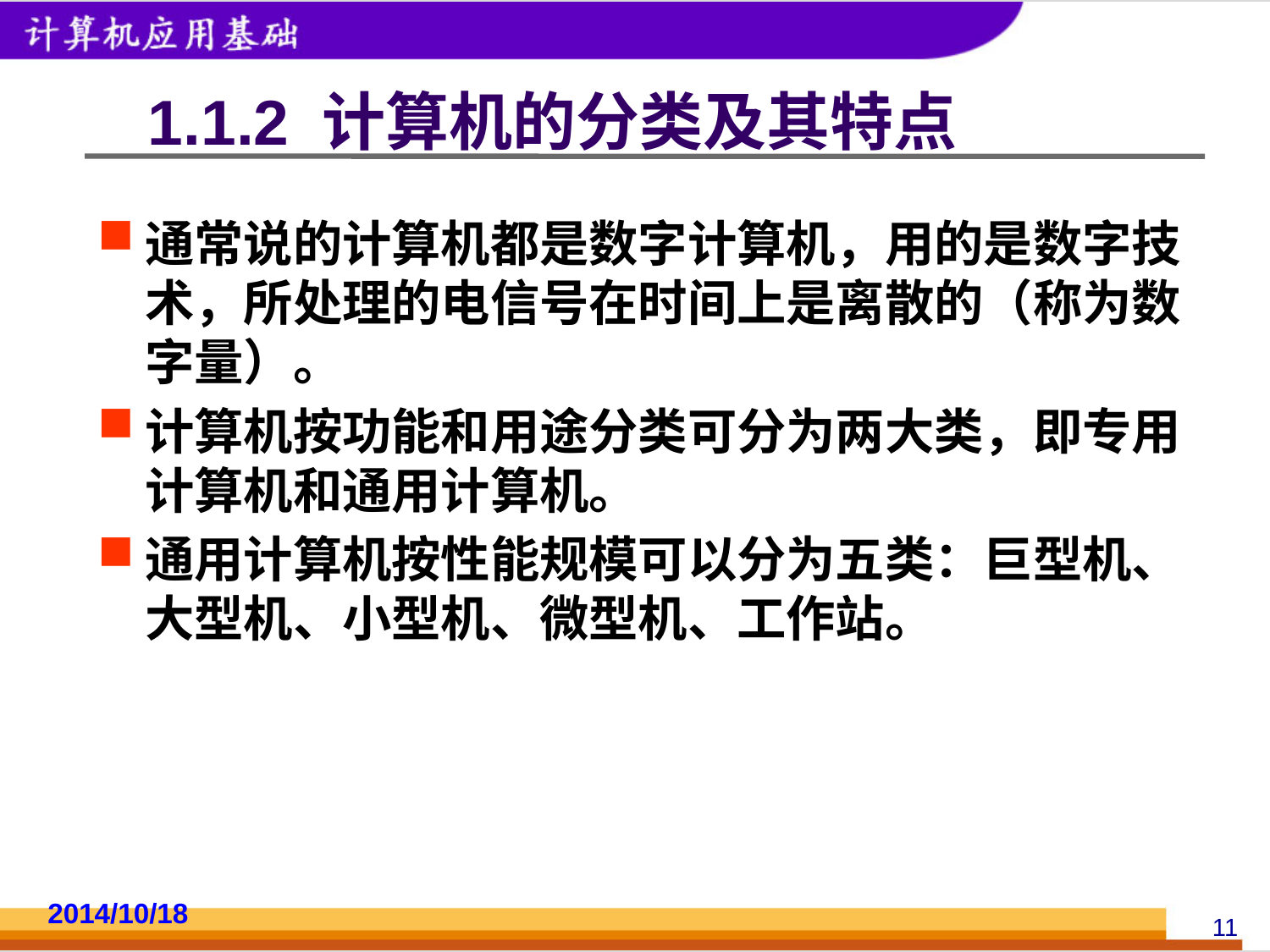

# 1.1.2 计算机的分类及其特点
通常说的计算机都是数字计算机，用的是数字技术，所处理的电信号在时间上是离散的（称为数字量）。
计算机按功能和用途分类可分为两大类，即专用计算机和通用计算机。
通用计算机按性能规模可以分为五类：巨型机、大型机、小型机、微型机、工作站。
2014/10/18